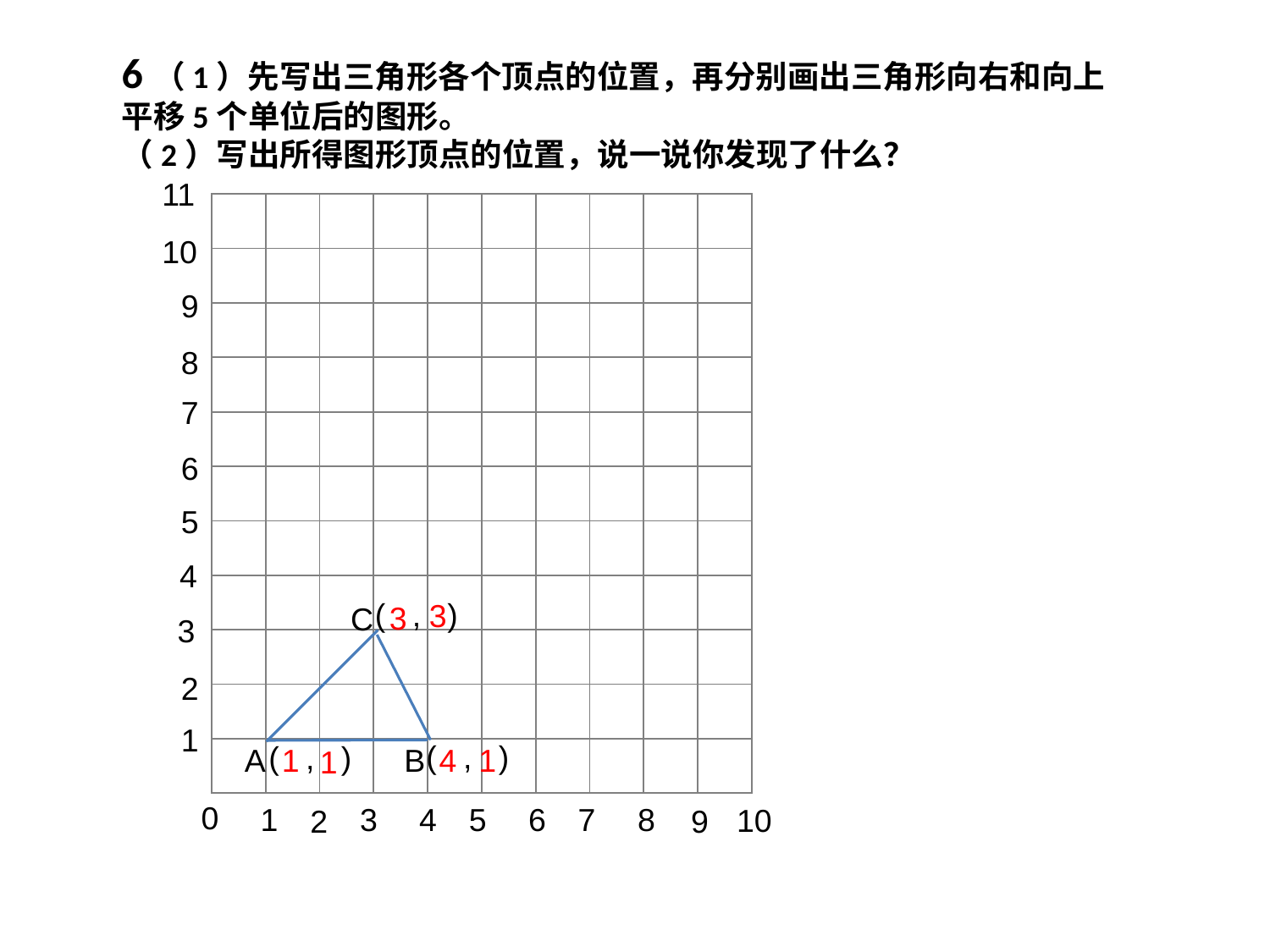

6（1）先写出三角形各个顶点的位置，再分别画出三角形向右和向上平移5个单位后的图形。
（2）写出所得图形顶点的位置，说一说你发现了什么？
11
|  |  |  |  |  |  |  |  |  |  |
| --- | --- | --- | --- | --- | --- | --- | --- | --- | --- |
|  |  |  |  |  |  |  |  |  |  |
|  |  |  |  |  |  |  |  |  |  |
|  |  |  |  |  |  |  |  |  |  |
|  |  |  |  |  |  |  |  |  |  |
|  |  |  |  |  |  |  |  |  |  |
|  |  |  |  |  |  |  |  |  |  |
|  |  |  |  |  |  |  |  |  |  |
|  |  |  |  |  |  |  |  |  |  |
|  |  |  |  |  |  |  |  |  |  |
|  |  |  |  |  |  |  |  |  |  |
10
9
8
7
6
5
4
(   ,   )
3
3
C
3
2
1
(   ,   )
(   ,   )
A
B
4
1
1
1
0
1
3
4
5
6
7
8
10
2
9